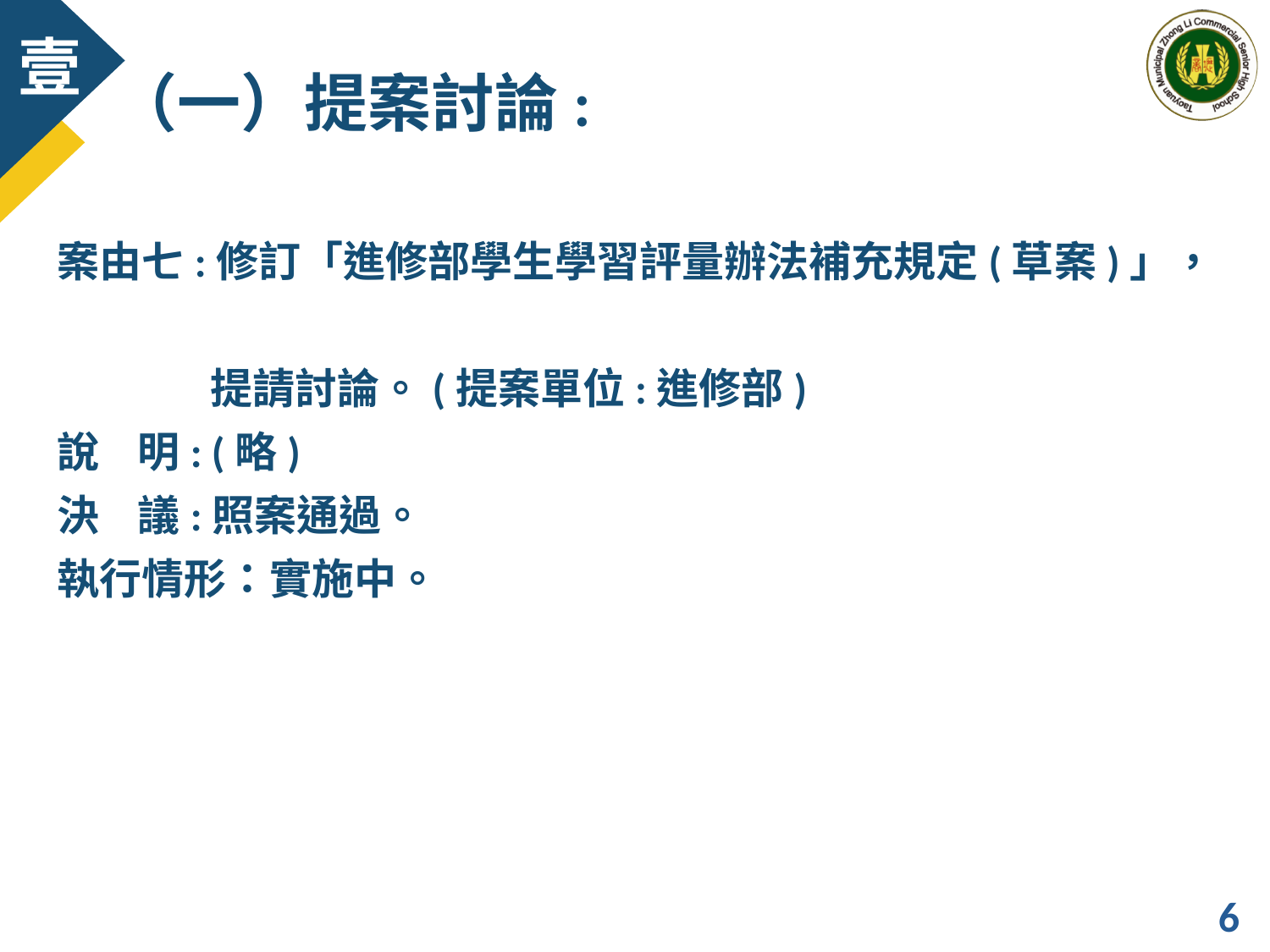

（一）提案討論:
案由七:修訂「進修部學生學習評量辦法補充規定(草案)」，
               提請討論。(提案單位:進修部)
說    明: (略)
決    議:照案通過。
執行情形：實施中。

6